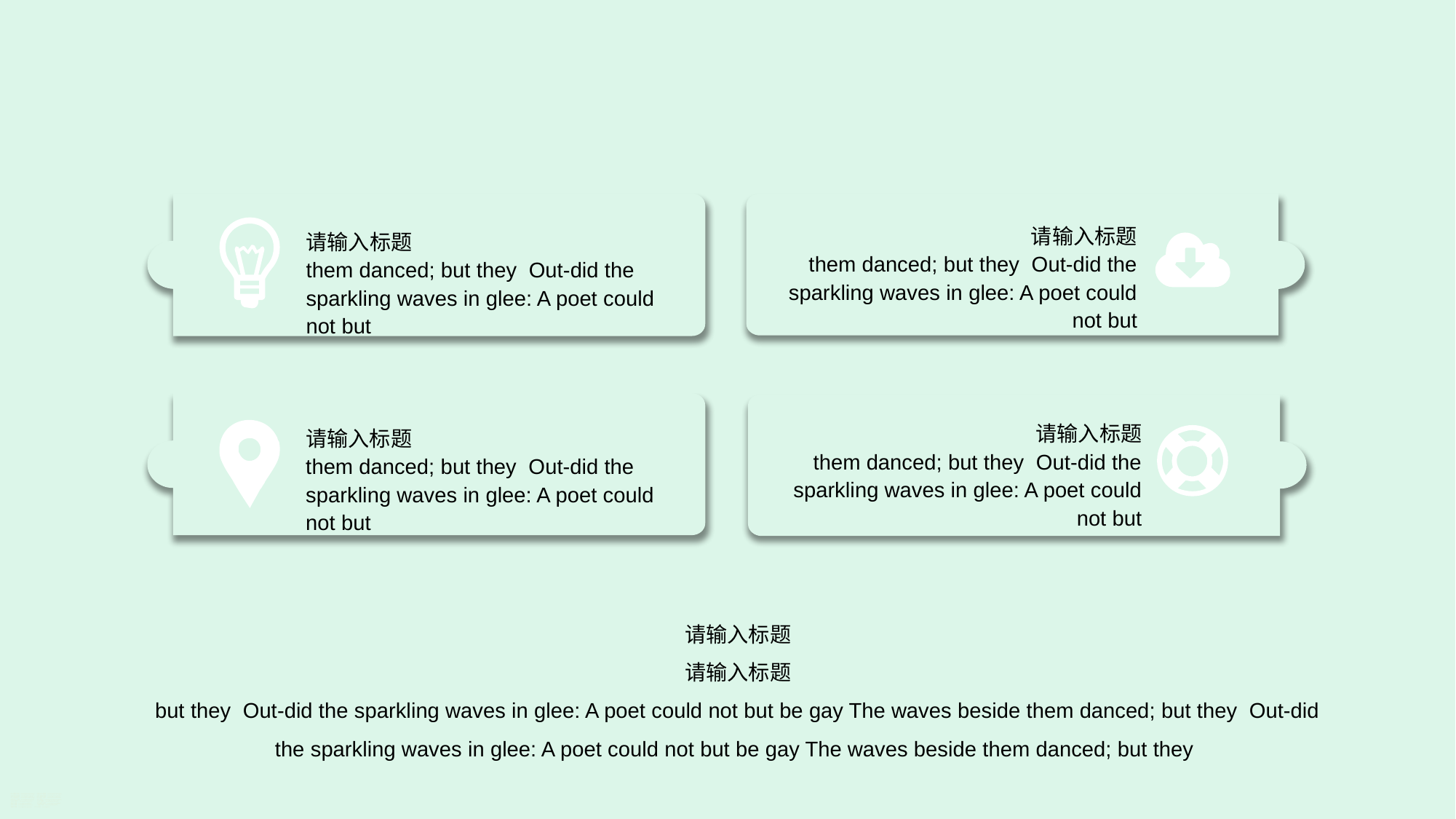

请输入标题
them danced; but they  Out-did the sparkling waves in glee: A poet could not but
请输入标题
them danced; but they  Out-did the sparkling waves in glee: A poet could not but

请输入标题
them danced; but they  Out-did the sparkling waves in glee: A poet could not but
请输入标题
them danced; but they  Out-did the sparkling waves in glee: A poet could not but

请输入标题
请输入标题
but they  Out-did the sparkling waves in glee: A poet could not but be gay The waves beside them danced; but they  Out-did the sparkling waves in glee: A poet could not but be gay The waves beside them danced; but they